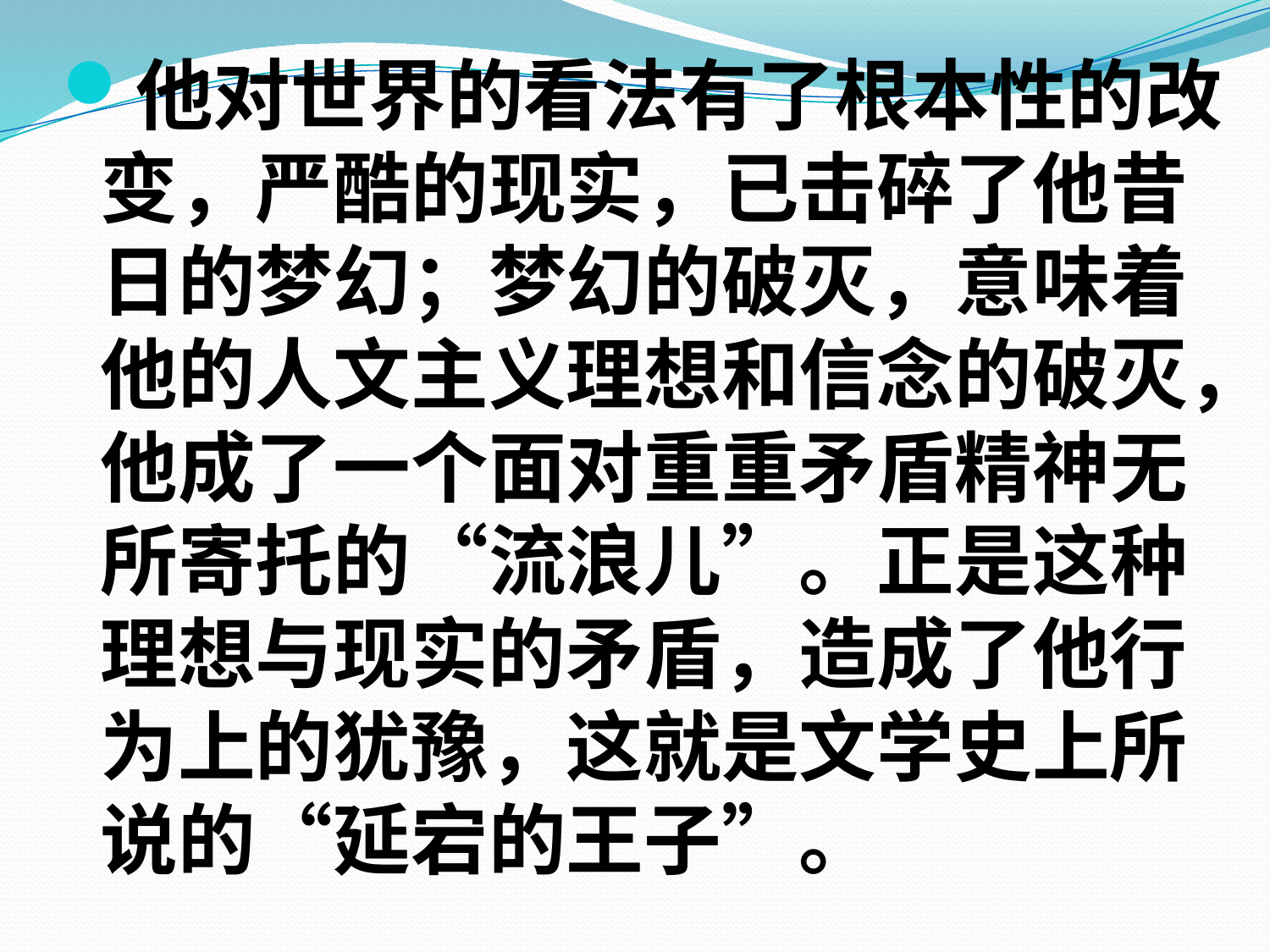

他对世界的看法有了根本性的改变，严酷的现实，已击碎了他昔日的梦幻；梦幻的破灭，意味着他的人文主义理想和信念的破灭，他成了一个面对重重矛盾精神无所寄托的“流浪儿”。正是这种理想与现实的矛盾，造成了他行为上的犹豫，这就是文学史上所说的“延宕的王子”。